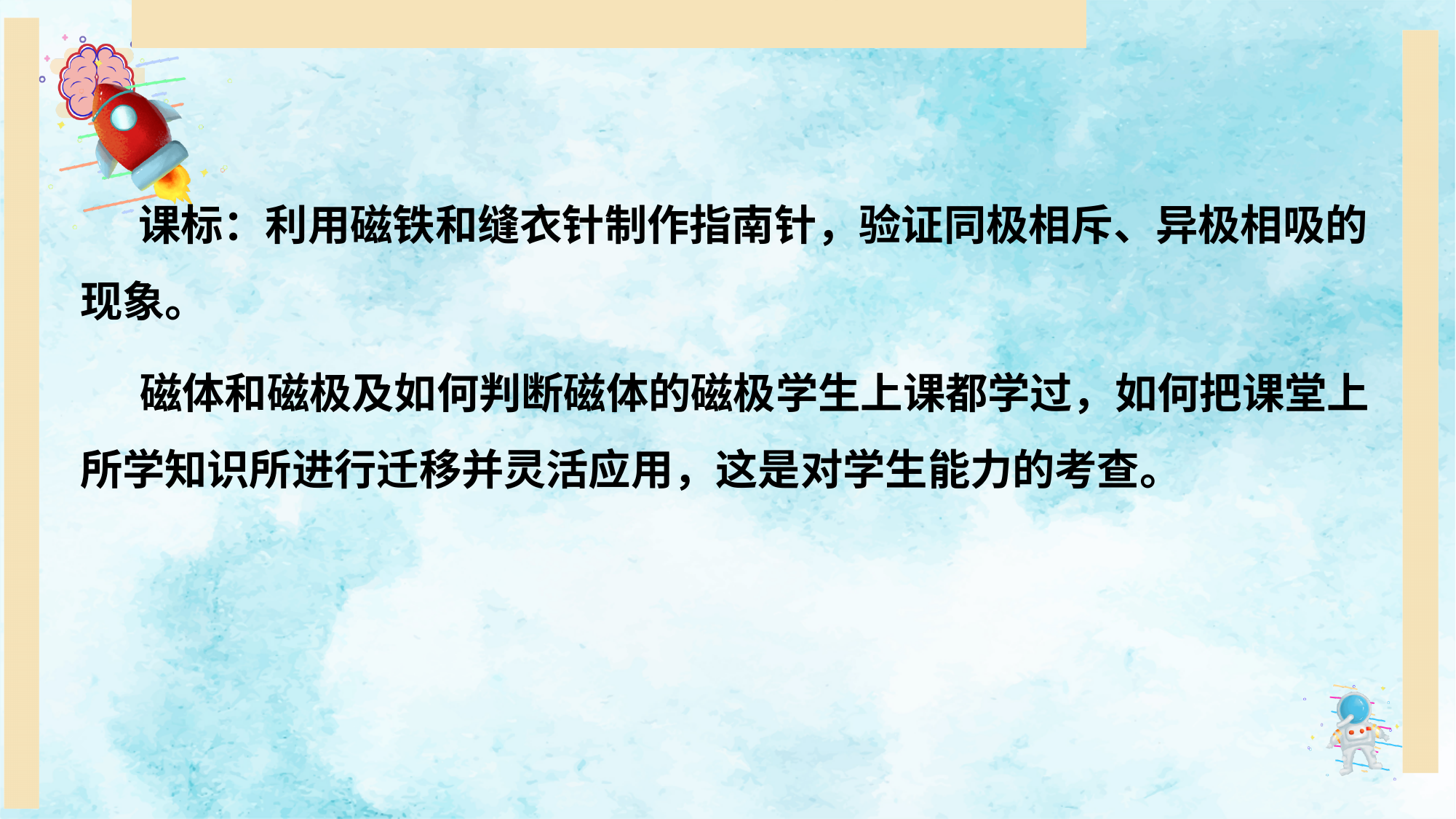

课标：利用磁铁和缝衣针制作指南针，验证同极相斥、异极相吸的现象。
        磁体和磁极及如何判断磁体的磁极学生上课都学过，如何把课堂上所学知识所进行迁移并灵活应用，这是对学生能力的考查。